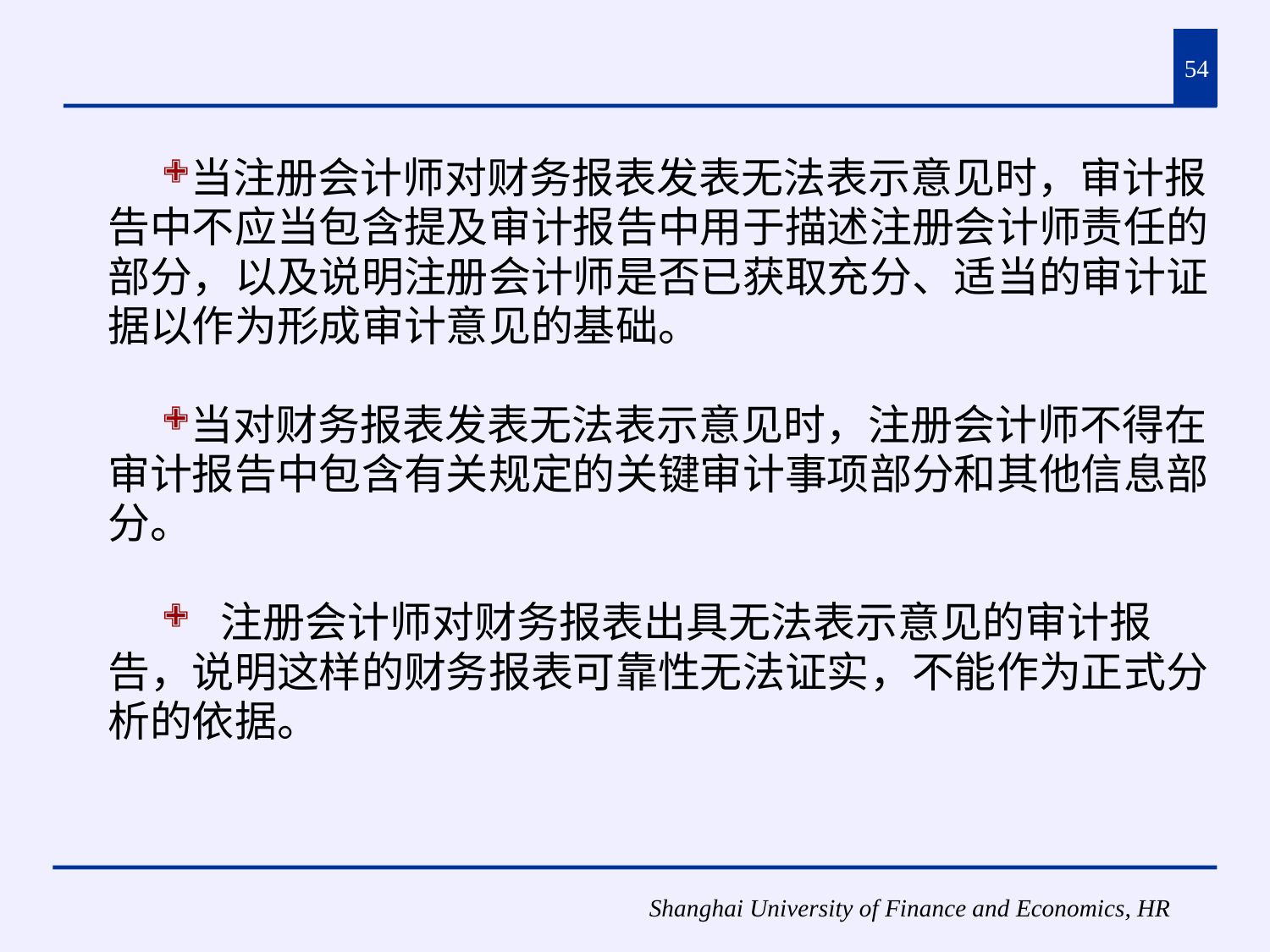

#
54
当注册会计师对财务报表发表无法表示意见时，审计报告中不应当包含提及审计报告中用于描述注册会计师责任的部分，以及说明注册会计师是否已获取充分、适当的审计证据以作为形成审计意见的基础。

当对财务报表发表无法表示意见时，注册会计师不得在审计报告中包含有关规定的关键审计事项部分和其他信息部分。

  注册会计师对财务报表出具无法表示意见的审计报告，说明这样的财务报表可靠性无法证实，不能作为正式分析的依据。